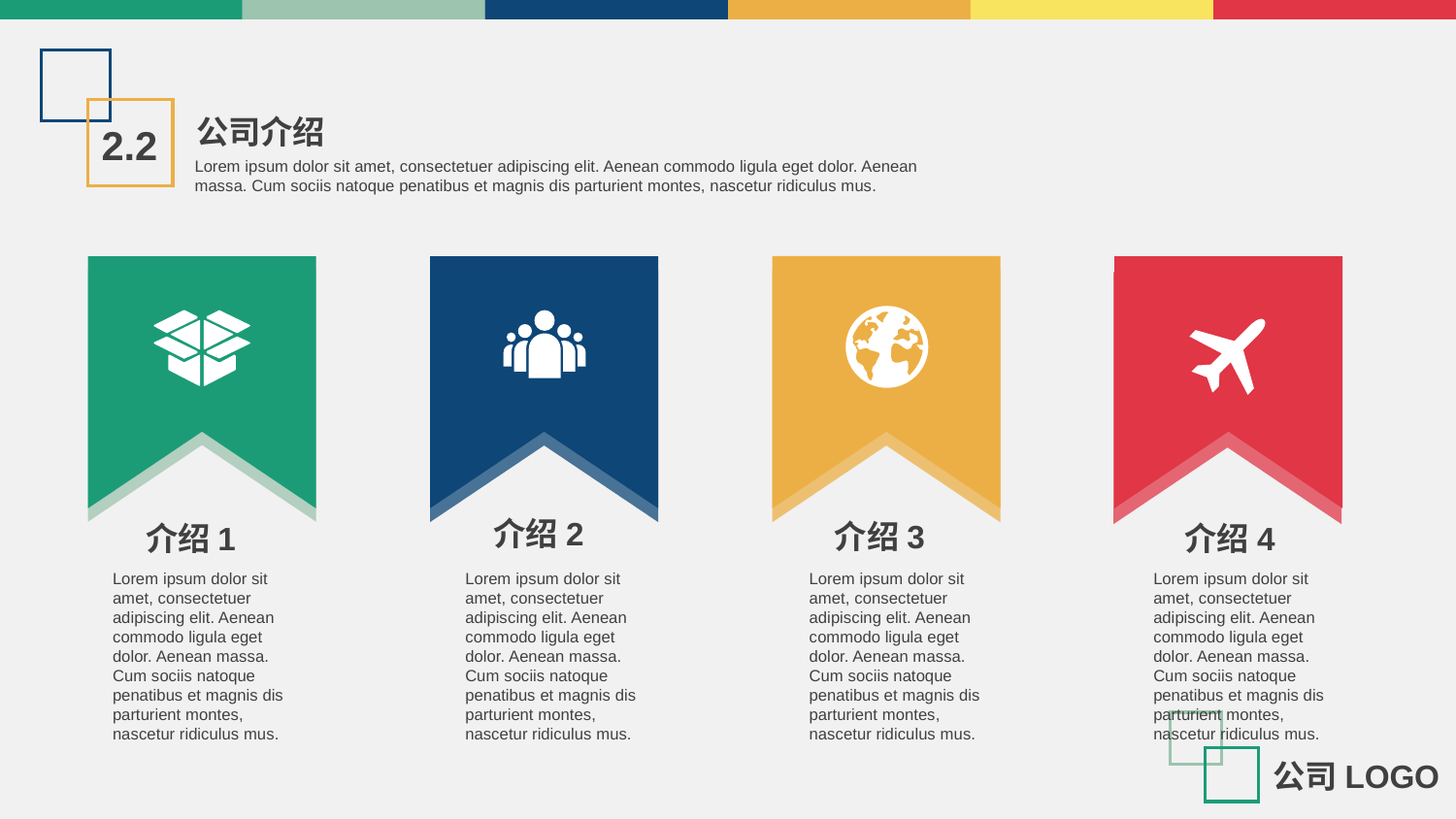

公司介绍
2.2
Lorem ipsum dolor sit amet, consectetuer adipiscing elit. Aenean commodo ligula eget dolor. Aenean massa. Cum sociis natoque penatibus et magnis dis parturient montes, nascetur ridiculus mus.

介绍2
介绍3
介绍4
介绍1
Lorem ipsum dolor sit amet, consectetuer adipiscing elit. Aenean commodo ligula eget dolor. Aenean massa. Cum sociis natoque penatibus et magnis dis parturient montes, nascetur ridiculus mus.
Lorem ipsum dolor sit amet, consectetuer adipiscing elit. Aenean commodo ligula eget dolor. Aenean massa. Cum sociis natoque penatibus et magnis dis parturient montes, nascetur ridiculus mus.
Lorem ipsum dolor sit amet, consectetuer adipiscing elit. Aenean commodo ligula eget dolor. Aenean massa. Cum sociis natoque penatibus et magnis dis parturient montes, nascetur ridiculus mus.
Lorem ipsum dolor sit amet, consectetuer adipiscing elit. Aenean commodo ligula eget dolor. Aenean massa. Cum sociis natoque penatibus et magnis dis parturient montes, nascetur ridiculus mus.